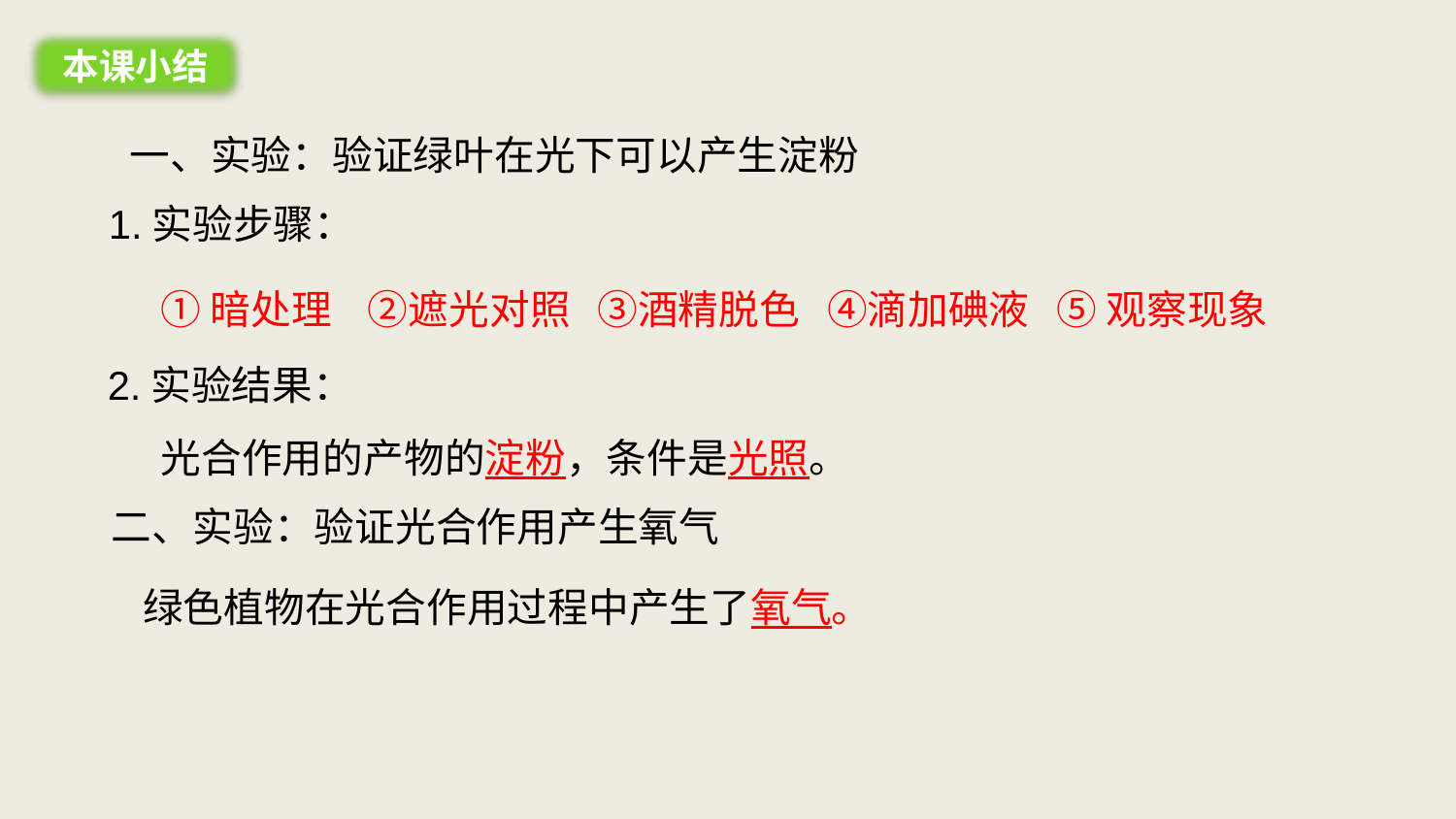

本课小结
一、实验：验证绿叶在光下可以产生淀粉
1.实验步骤：
①暗处理    ②遮光对照   ③酒精脱色   ④滴加碘液   ⑤ 观察现象
2.实验结果：
光合作用的产物的淀粉，条件是光照。
二、实验：验证光合作用产生氧气
绿色植物在光合作用过程中产生了氧气。